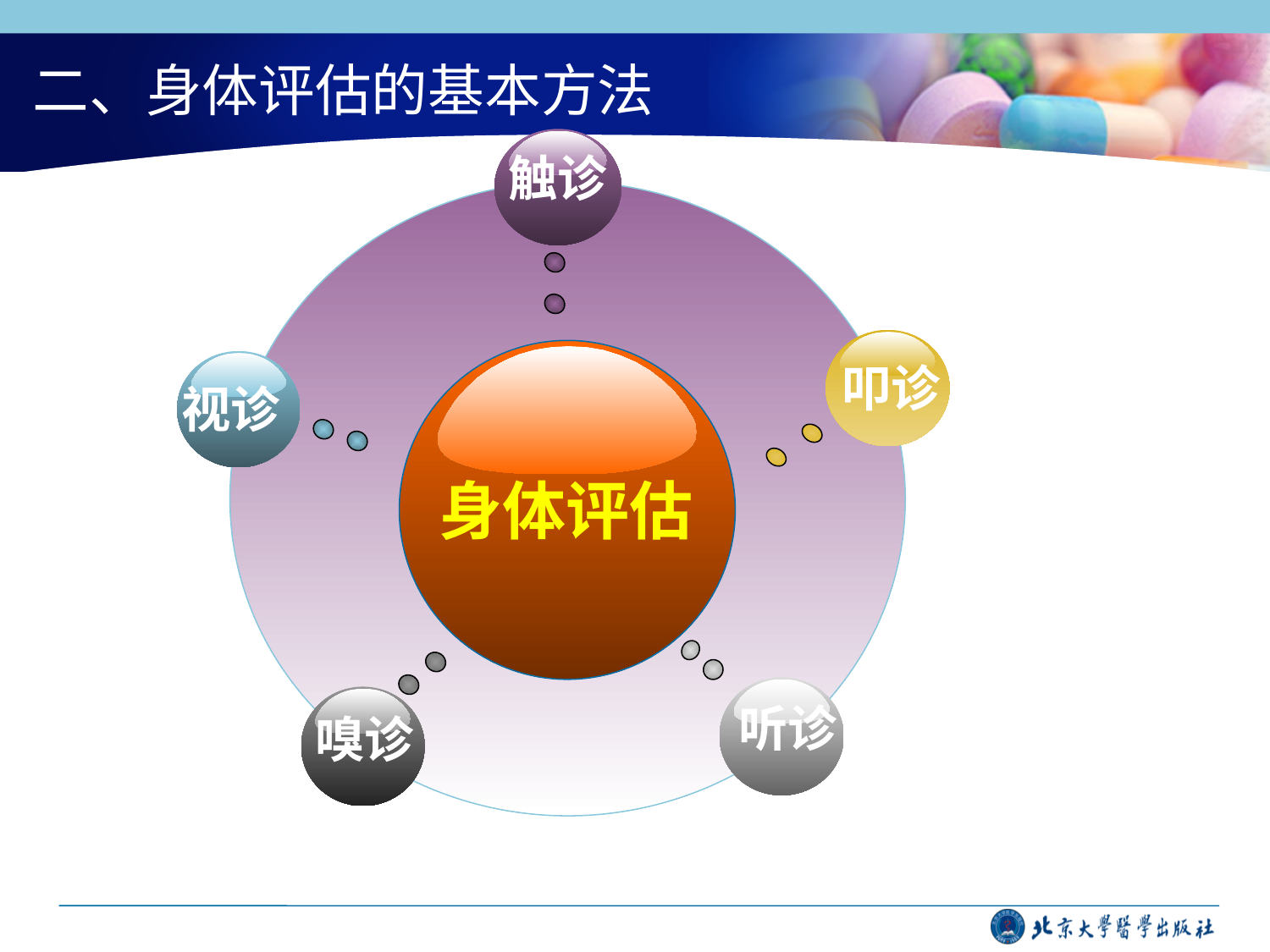

# 二、身体评估的基本方法

触诊

叩诊

视诊

身体评估

听诊

嗅诊